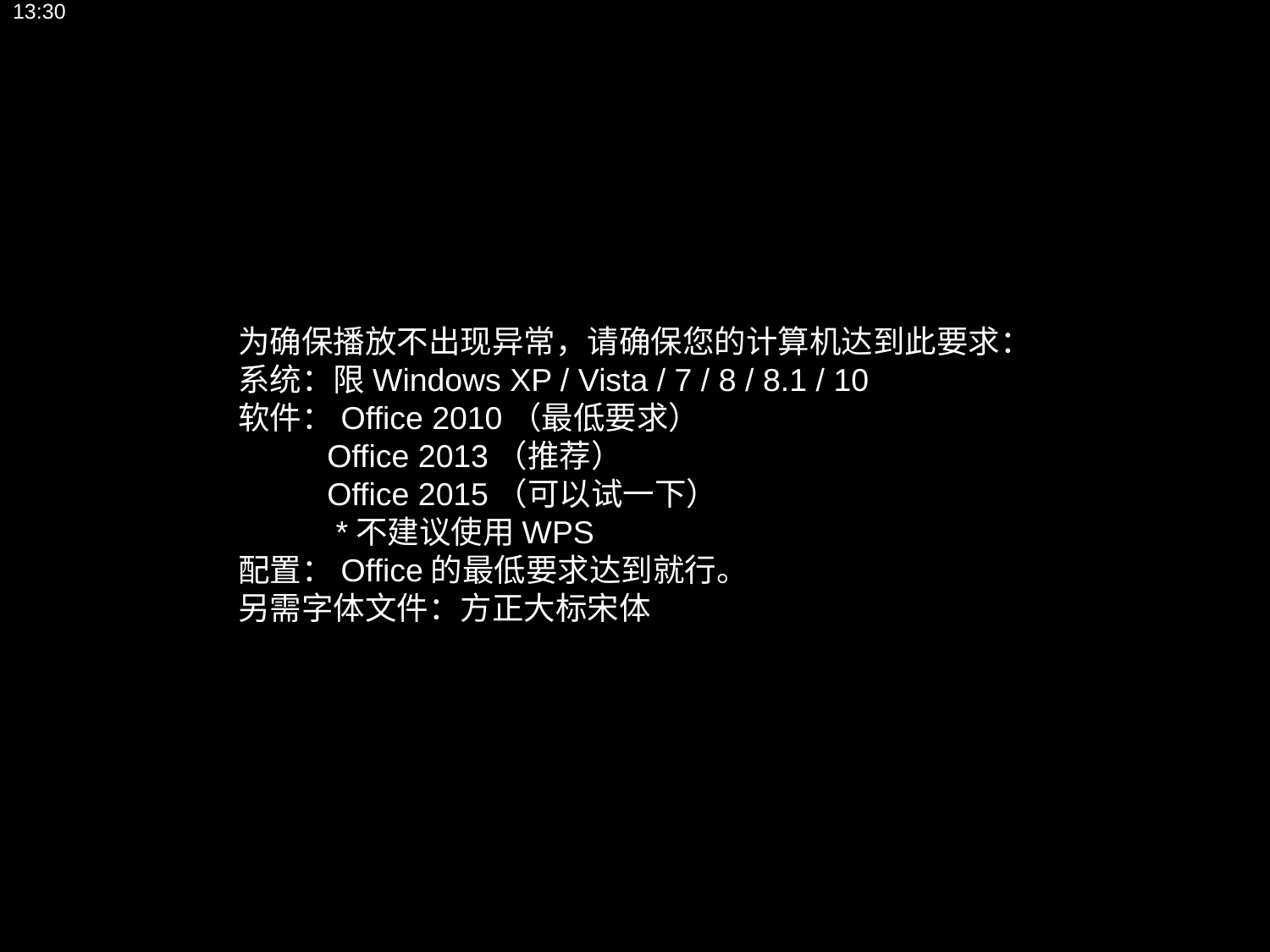

13:30
为确保播放不出现异常，请确保您的计算机达到此要求：
系统：限Windows XP / Vista / 7 / 8 / 8.1 / 10
软件：Office 2010（最低要求）
          Office 2013（推荐）
          Office 2015（可以试一下）
           *不建议使用WPS
配置：Office的最低要求达到就行。
另需字体文件：方正大标宋体